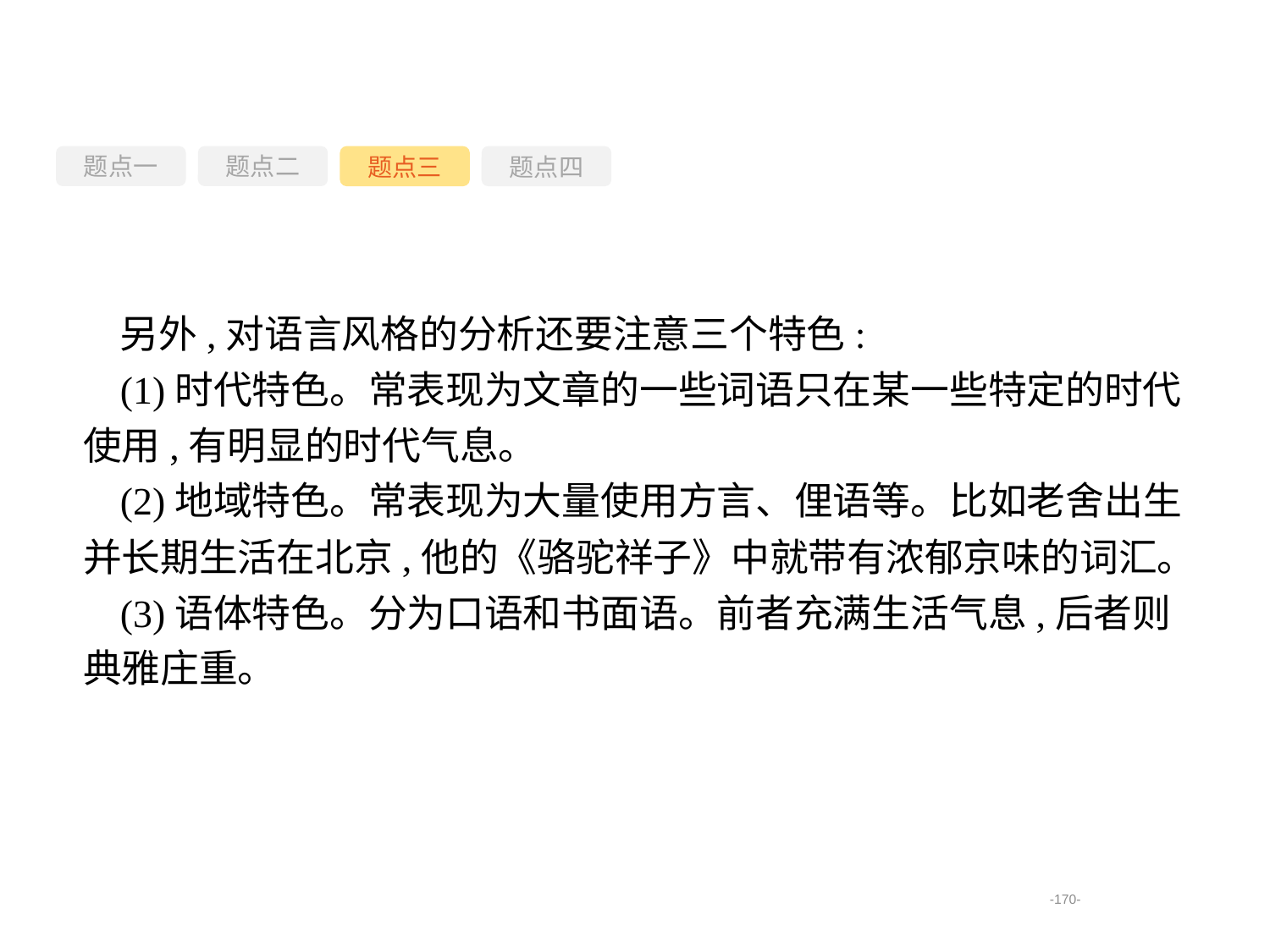

题点一
题点三
题点四
题点二
另外,对语言风格的分析还要注意三个特色:
(1)时代特色。常表现为文章的一些词语只在某一些特定的时代使用,有明显的时代气息。
(2)地域特色。常表现为大量使用方言、俚语等。比如老舍出生并长期生活在北京,他的《骆驼祥子》中就带有浓郁京味的词汇。
(3)语体特色。分为口语和书面语。前者充满生活气息,后者则典雅庄重。
-170-